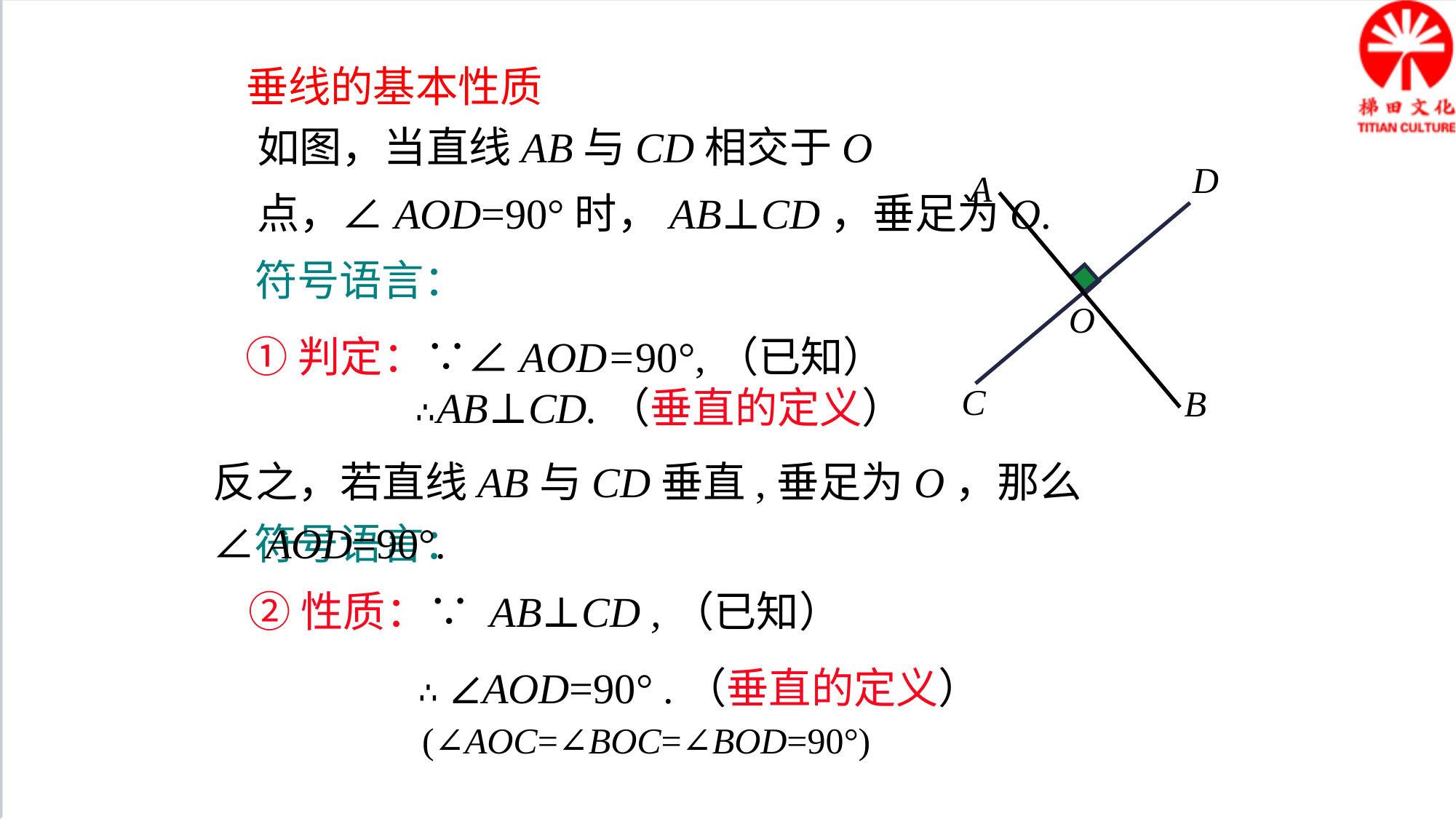

垂线的基本性质
如图，当直线AB与CD相交于O点，∠AOD=90°时，AB⊥CD，垂足为O.
D
A

O
C
B
符号语言：
①判定：∵∠AOD=90°,（已知）
                ∴AB⊥CD.（垂直的定义）
反之，若直线AB与CD垂直,垂足为O，那么∠AOD=90°.
符号语言：
②性质：∵ AB⊥CD ,（已知）
                ∴ ∠AOD=90° .（垂直的定义）
(∠AOC=∠BOC=∠BOD=90°)